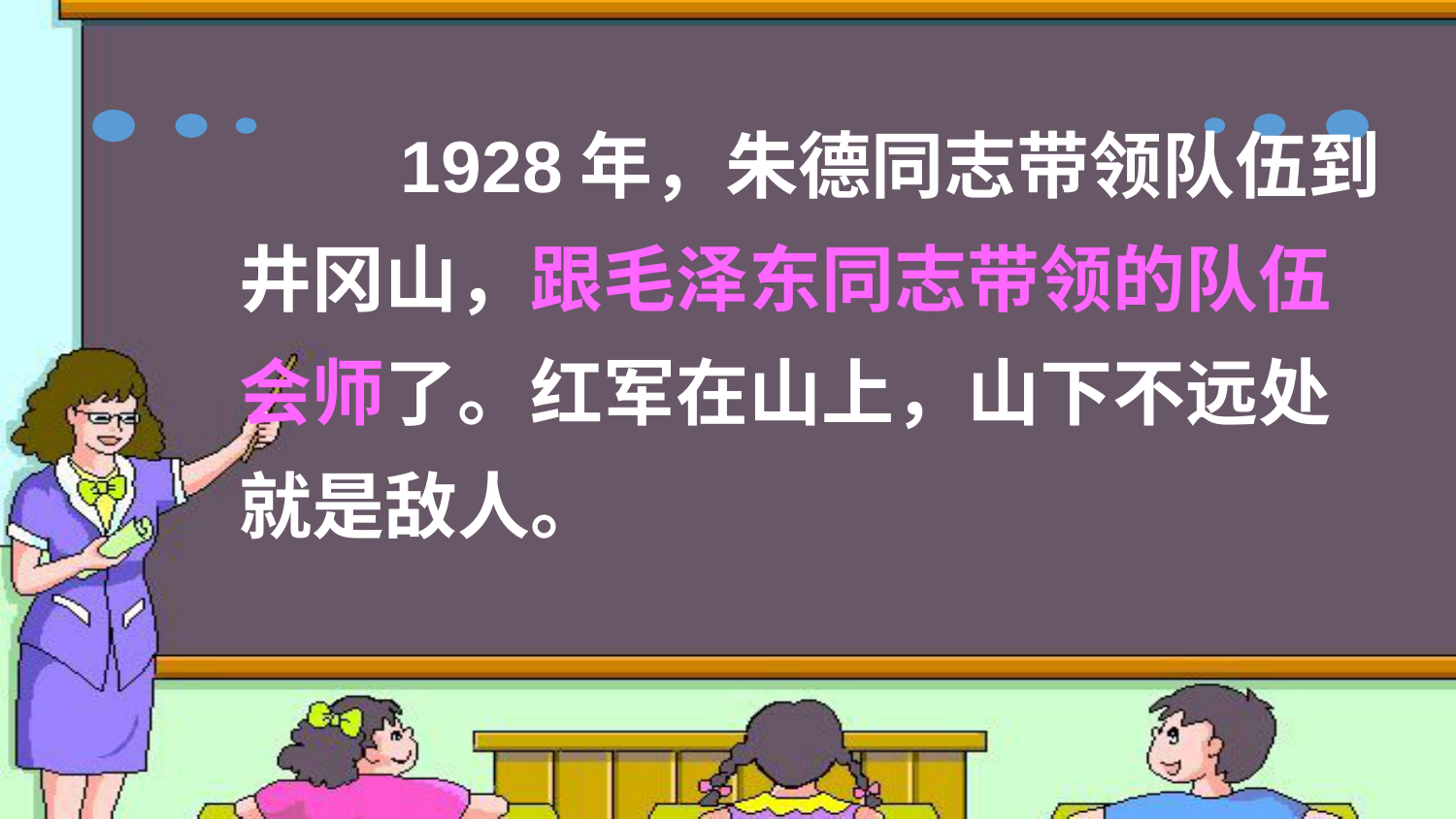

1928年，朱德同志带领队伍到井冈山，跟毛泽东同志带领的队伍会师了。红军在山上，山下不远处就是敌人。